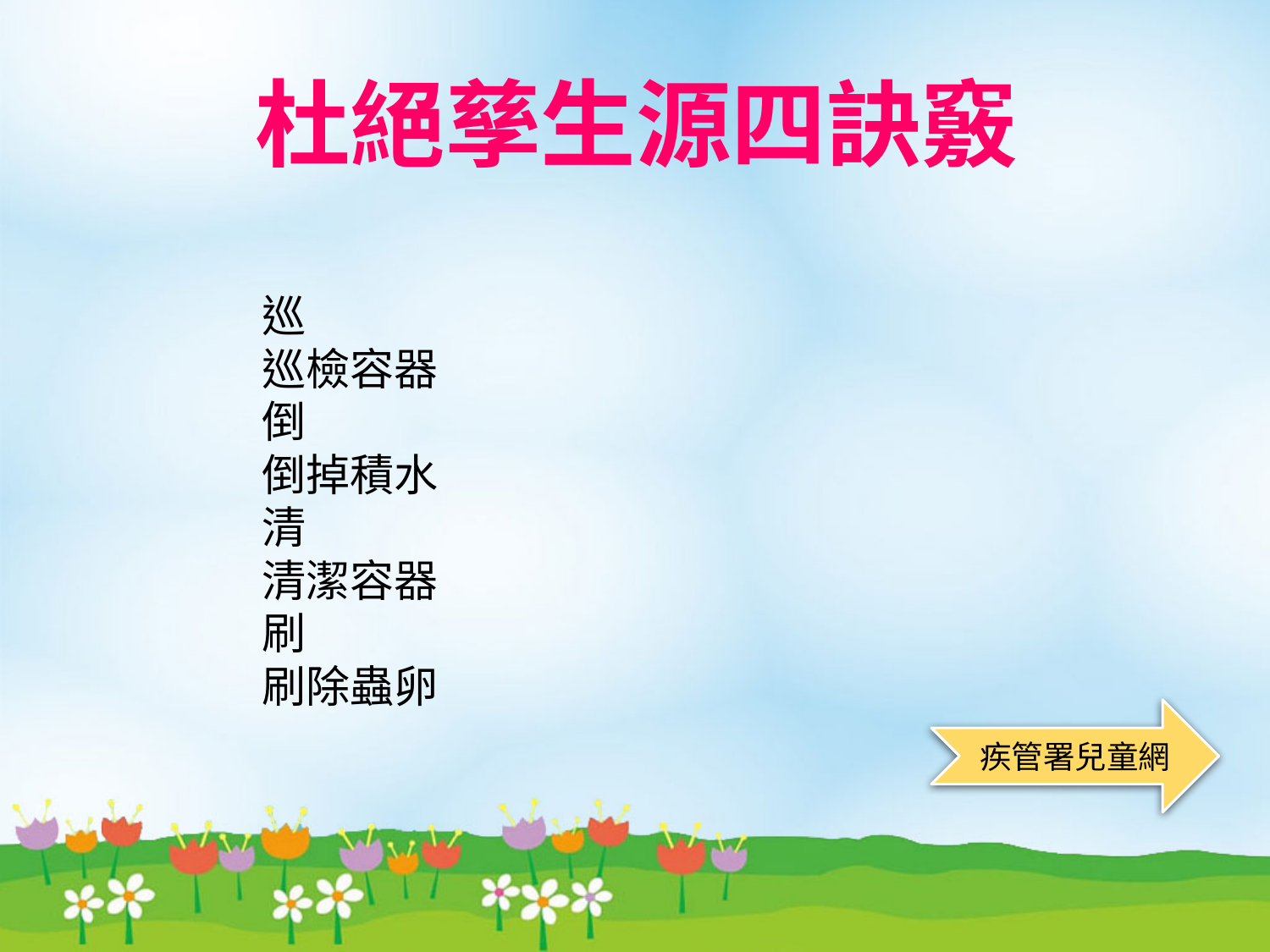

杜絕孳生源四訣竅
巡
巡檢容器
倒
倒掉積水
清
清潔容器
刷
刷除蟲卵
疾管署兒童網